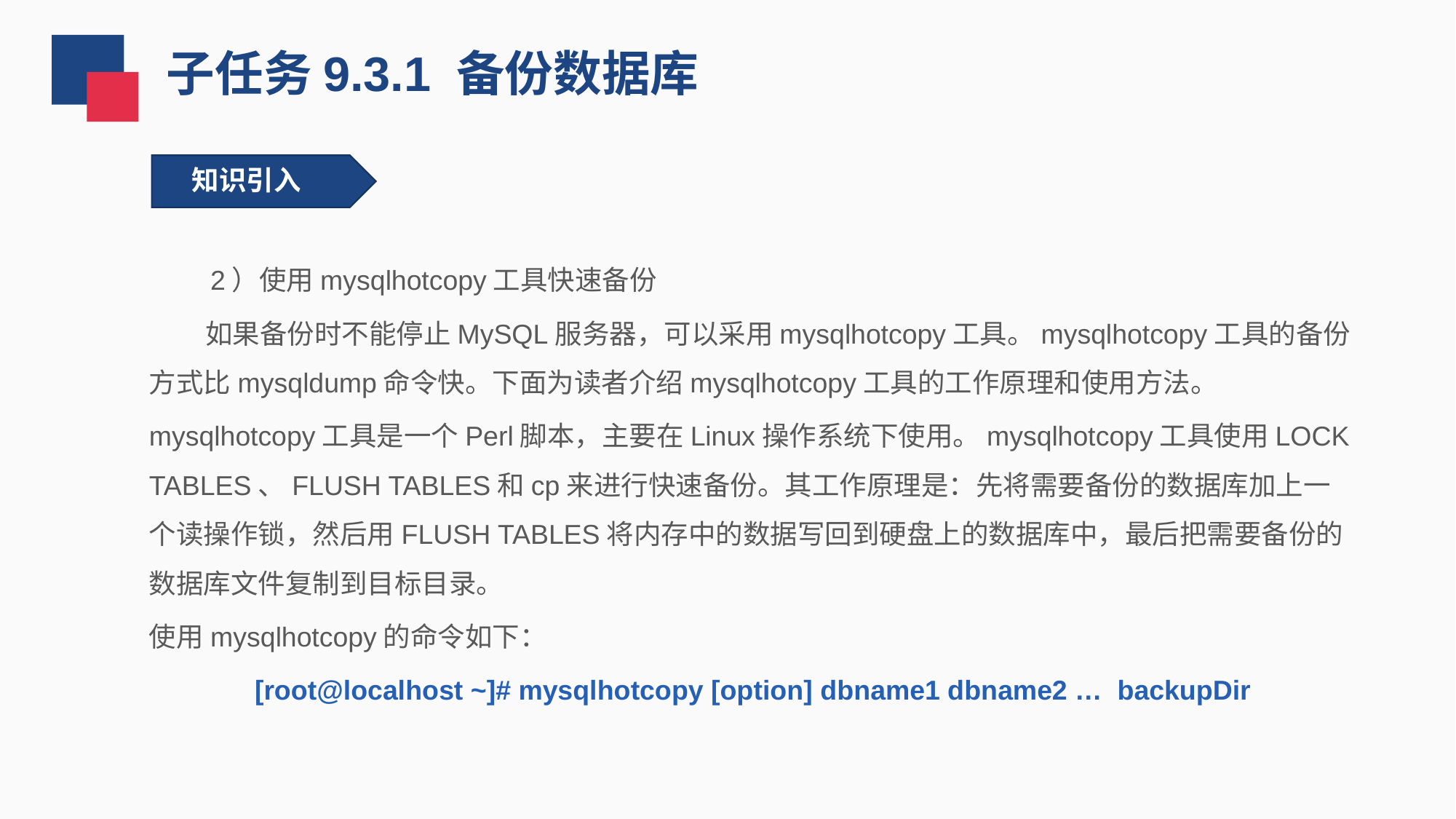

子任务9.3.1 备份数据库

知识引入
        2）使用mysqlhotcopy工具快速备份
        如果备份时不能停止MySQL服务器，可以采用mysqlhotcopy工具。mysqlhotcopy工具的备份方式比mysqldump命令快。下面为读者介绍mysqlhotcopy工具的工作原理和使用方法。
mysqlhotcopy工具是一个Perl脚本，主要在Linux操作系统下使用。mysqlhotcopy工具使用LOCK TABLES、FLUSH TABLES和cp来进行快速备份。其工作原理是：先将需要备份的数据库加上一个读操作锁，然后用FLUSH TABLES将内存中的数据写回到硬盘上的数据库中，最后把需要备份的数据库文件复制到目标目录。
使用mysqlhotcopy的命令如下：
[root@localhost ~]# mysqlhotcopy [option] dbname1 dbname2 …  backupDir